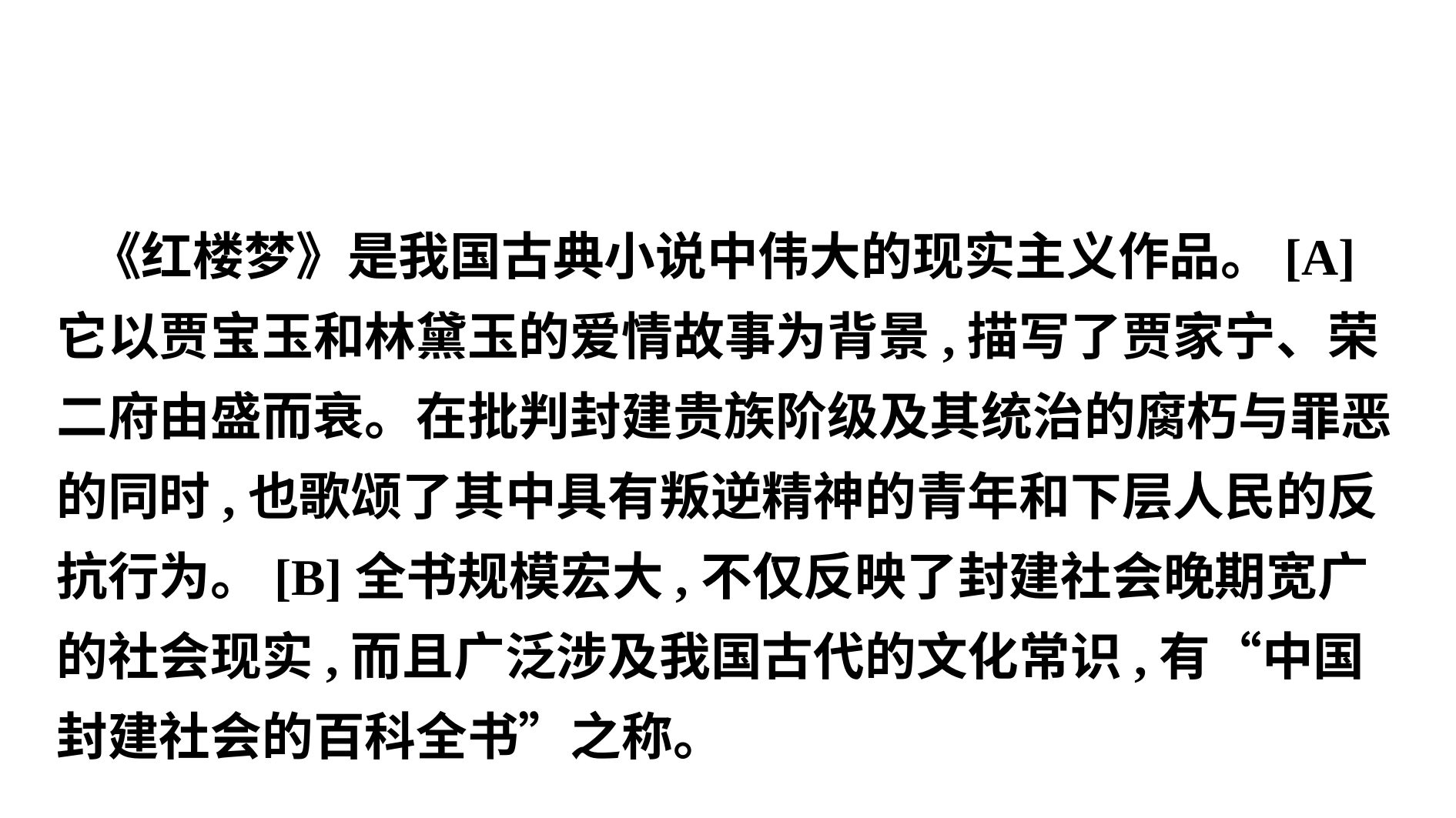

《红楼梦》是我国古典小说中伟大的现实主义作品。[A]它以贾宝玉和林黛玉的爱情故事为背景,描写了贾家宁、荣二府由盛而衰。在批判封建贵族阶级及其统治的腐朽与罪恶的同时,也歌颂了其中具有叛逆精神的青年和下层人民的反抗行为。[B]全书规模宏大,不仅反映了封建社会晚期宽广的社会现实,而且广泛涉及我国古代的文化常识,有“中国封建社会的百科全书”之称。